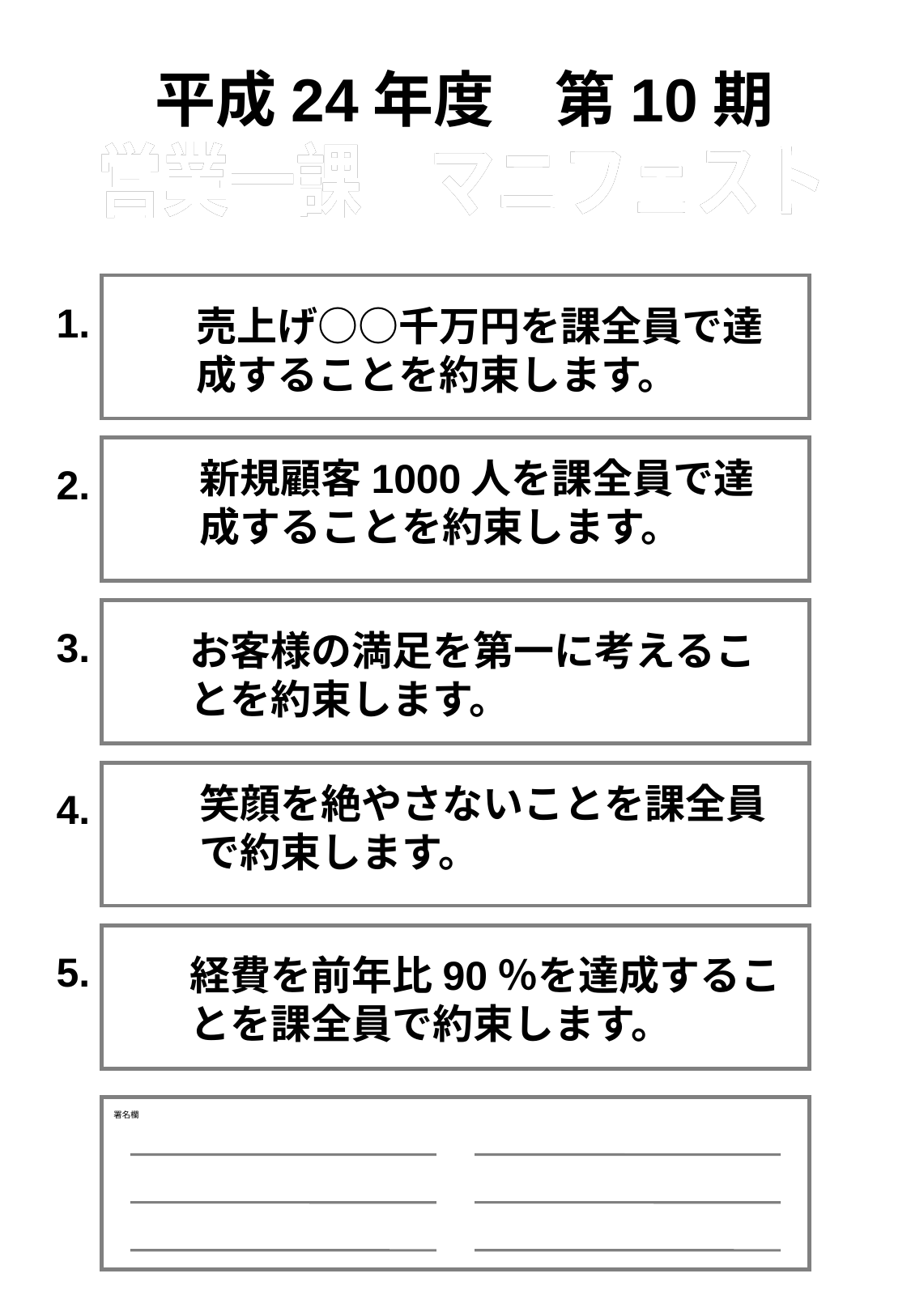

平成24年度　第10期
営業一課　マニフェスト
営業一課　マニフェスト

1.
売上げ○○千万円を課全員で達成することを約束します。

新規顧客1000人を課全員で達成することを約束します。
2.

3.
お客様の満足を第一に考えることを約束します。

笑顔を絶やさないことを課全員で約束します。
4.

5.
経費を前年比90％を達成することを課全員で約束します。

署名欄